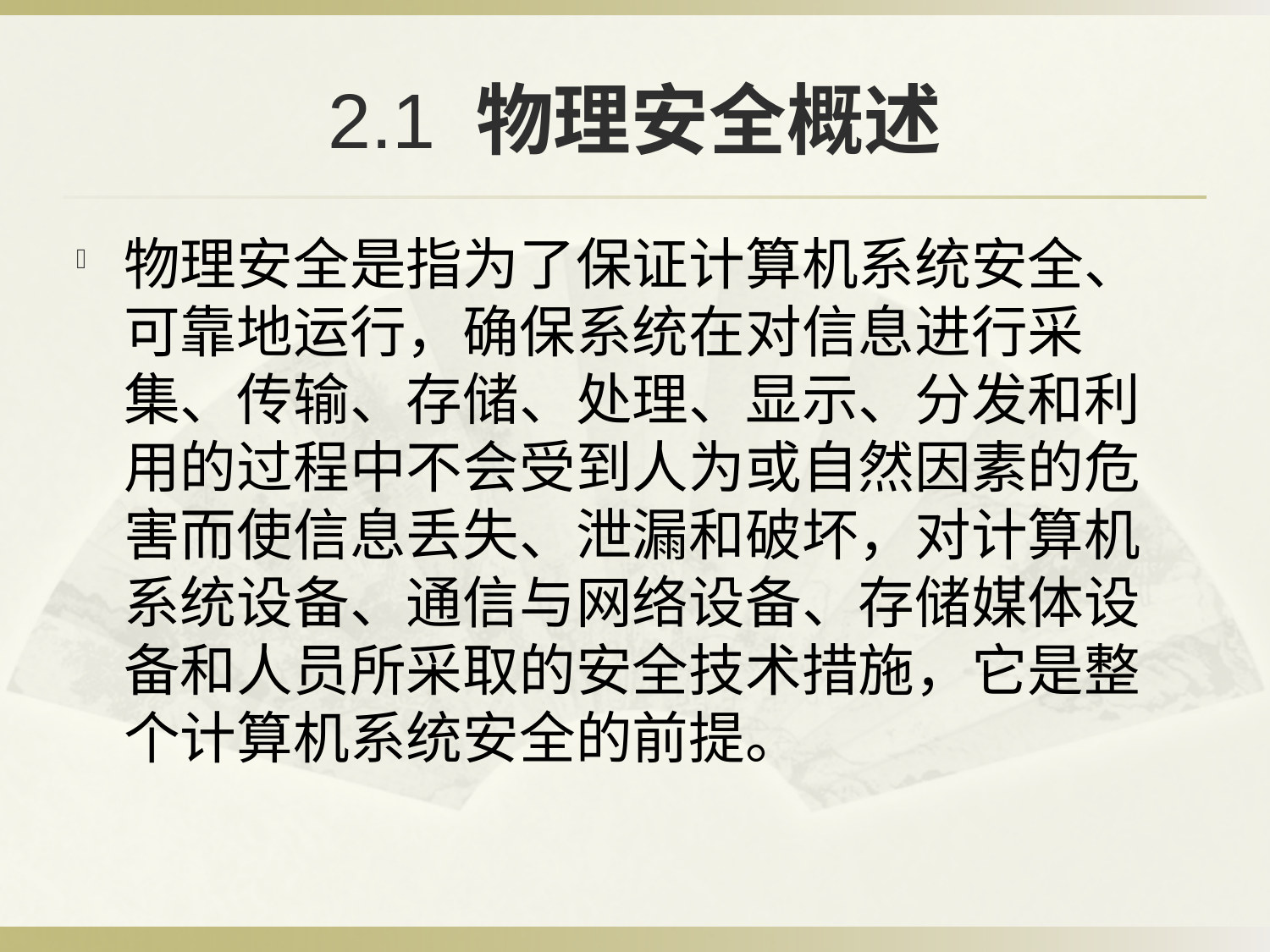

# 2.1 物理安全概述
物理安全是指为了保证计算机系统安全、可靠地运行，确保系统在对信息进行采集、传输、存储、处理、显示、分发和利用的过程中不会受到人为或自然因素的危害而使信息丢失、泄漏和破坏，对计算机系统设备、通信与网络设备、存储媒体设备和人员所采取的安全技术措施，它是整个计算机系统安全的前提。